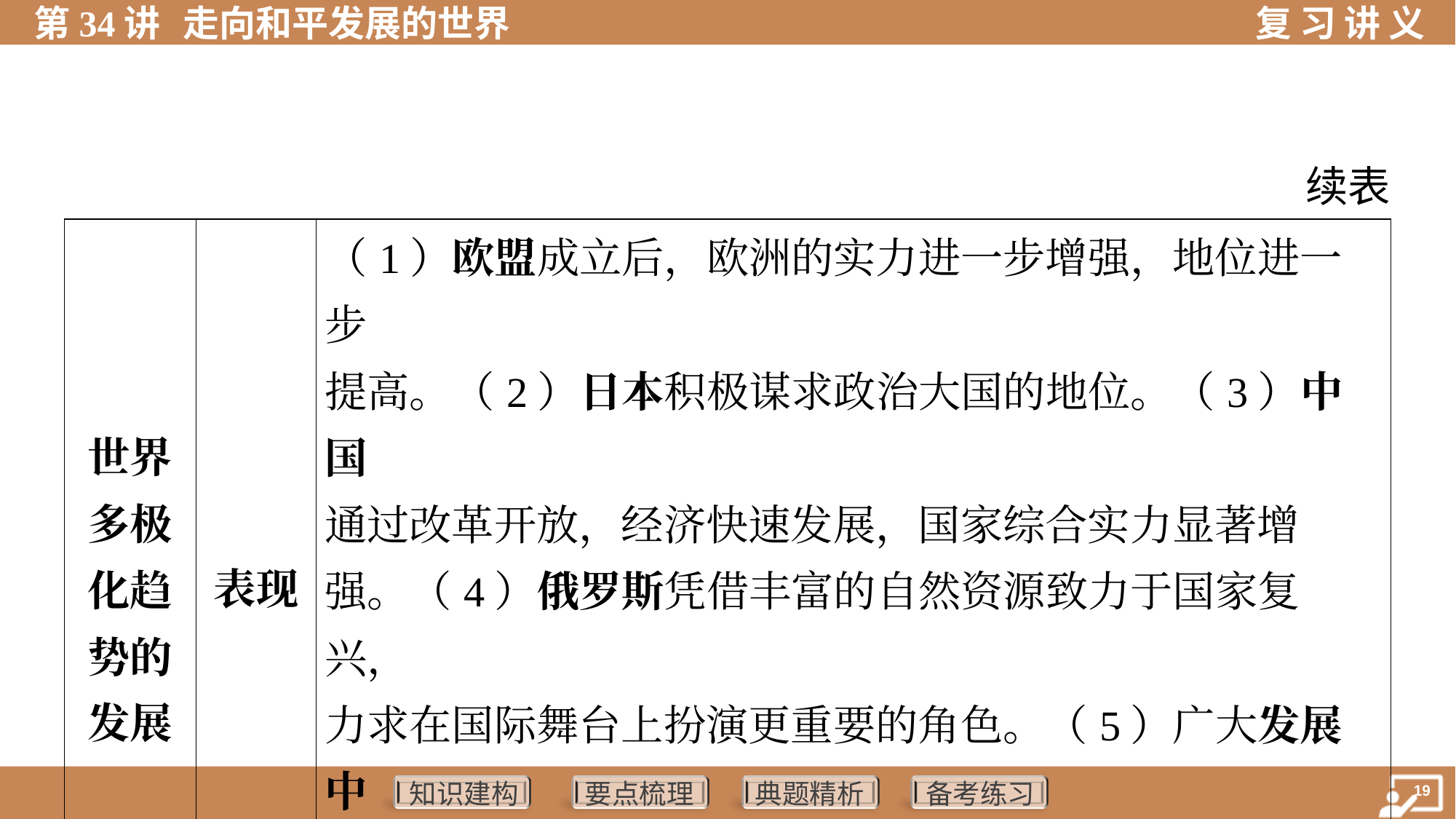

续表
| 世界 多极 化趋 势的 发展 | 表现 | （1）欧盟成立后，欧洲的实力进一步增强，地位进一步 提高。（2）日本积极谋求政治大国的地位。（3）中国 通过改革开放，经济快速发展，国家综合实力显著增 强。（4）俄罗斯凭借丰富的自然资源致力于国家复兴， 力求在国际舞台上扮演更重要的角色。（5）广大发展中 国家的总体实力不断增强，成为推动世界多极化趋势发 展的一支不可忽视的力量 |  |  |  |
| --- | --- | --- | --- | --- | --- |